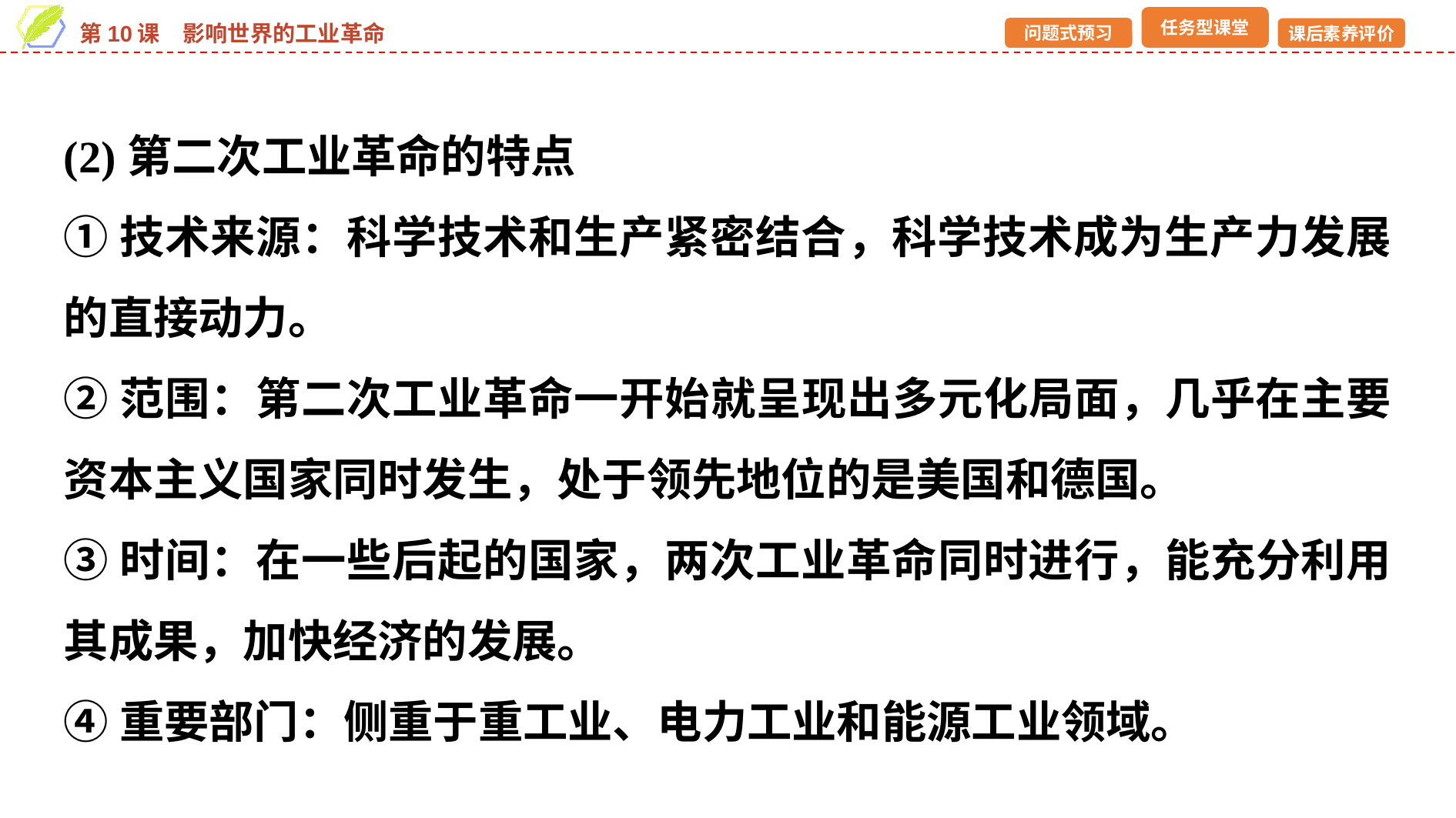

(2)第二次工业革命的特点
①技术来源：科学技术和生产紧密结合，科学技术成为生产力发展的直接动力。
②范围：第二次工业革命一开始就呈现出多元化局面，几乎在主要资本主义国家同时发生，处于领先地位的是美国和德国。
③时间：在一些后起的国家，两次工业革命同时进行，能充分利用其成果，加快经济的发展。
④重要部门：侧重于重工业、电力工业和能源工业领域。